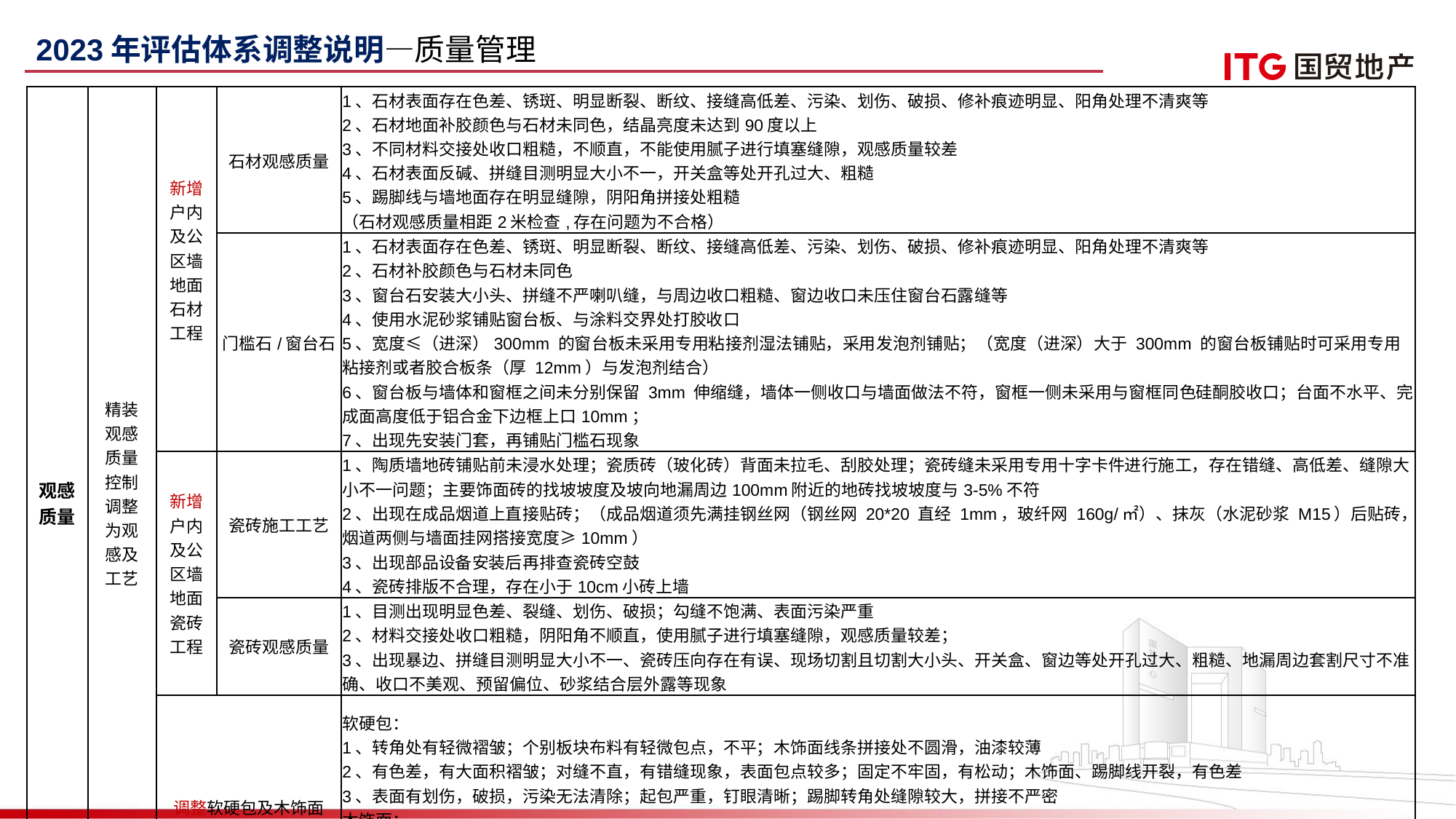

2023年评估体系调整说明—质量管理

| 观感质量 | 精装观感质量控制调整为观感及工艺 | 新增户内及公区墙地面石材工程 | 石材观感质量 | 1、石材表面存在色差、锈斑、明显断裂、断纹、接缝高低差、污染、划伤、破损、修补痕迹明显、阳角处理不清爽等 2、石材地面补胶颜色与石材未同色，结晶亮度未达到90度以上 3、不同材料交接处收口粗糙，不顺直，不能使用腻子进行填塞缝隙，观感质量较差 4、石材表面反碱、拼缝目测明显大小不一，开关盒等处开孔过大、粗糙 5、踢脚线与墙地面存在明显缝隙，阴阳角拼接处粗糙 （石材观感质量相距2米检查,存在问题为不合格） |
| --- | --- | --- | --- | --- |
|  |  |  | 门槛石/窗台石 | 1、石材表面存在色差、锈斑、明显断裂、断纹、接缝高低差、污染、划伤、破损、修补痕迹明显、阳角处理不清爽等 2、石材补胶颜色与石材未同色 3、窗台石安装大小头、拼缝不严喇叭缝，与周边收口粗糙、窗边收口未压住窗台石露缝等 4、使用水泥砂浆铺贴窗台板、与涂料交界处打胶收口 5、宽度≤（进深）300mm 的窗台板未采用专用粘接剂湿法铺贴，采用发泡剂铺贴；（宽度（进深）大于 300mm 的窗台板铺贴时可采用专用粘接剂或者胶合板条（厚 12mm）与发泡剂结合） 6、窗台板与墙体和窗框之间未分别保留 3mm 伸缩缝，墙体一侧收口与墙面做法不符，窗框一侧未采用与窗框同色硅酮胶收口；台面不水平、完成面高度低于铝合金下边框上口10mm； 7、出现先安装门套，再铺贴门槛石现象 |
|  |  | 新增户内及公区墙地面瓷砖工程 | 瓷砖施工工艺 | 1、陶质墙地砖铺贴前未浸水处理；瓷质砖（玻化砖）背面未拉毛、刮胶处理；瓷砖缝未采用专用十字卡件进行施工，存在错缝、高低差、缝隙大小不一问题；主要饰面砖的找坡坡度及坡向地漏周边100mm附近的地砖找坡坡度与3-5%不符 2、出现在成品烟道上直接贴砖；（成品烟道须先满挂钢丝网（钢丝网 20\*20 直经 1mm，玻纤网 160g/㎡）、抹灰（水泥砂浆 M15）后贴砖，烟道两侧与墙面挂网搭接宽度≥10mm） 3、出现部品设备安装后再排查瓷砖空鼓 4、瓷砖排版不合理，存在小于10cm小砖上墙 |
|  |  |  | 瓷砖观感质量 | 1、目测出现明显色差、裂缝、划伤、破损；勾缝不饱满、表面污染严重 2、材料交接处收口粗糙，阴阳角不顺直，使用腻子进行填塞缝隙，观感质量较差； 3、出现暴边、拼缝目测明显大小不一、瓷砖压向存在有误、现场切割且切割大小头、开关盒、窗边等处开孔过大、粗糙、地漏周边套割尺寸不准确、收口不美观、预留偏位、砂浆结合层外露等现象 |
|  |  | 调整软硬包及木饰面 |  | 软硬包： 1、转角处有轻微褶皱；个别板块布料有轻微包点，不平；木饰面线条拼接处不圆滑，油漆较薄 2、有色差，有大面积褶皱；对缝不直，有错缝现象，表面包点较多；固定不牢固，有松动；木饰面、踢脚线开裂，有色差 3、表面有划伤，破损，污染无法清除；起包严重，钉眼清晰；踢脚转角处缝隙较大，拼接不严密 木饰面： 1、表面目测明显色差、污染、划伤、磕碰、破损、霉变，收口粗糙、不美观、不饱满、不均匀 2、分格缝不平直，凹缝凸条不一致，直线不平顺，曲线不平滑，缝宽不一等观感缺陷 3、木饰面表面存在钉眼固定 |